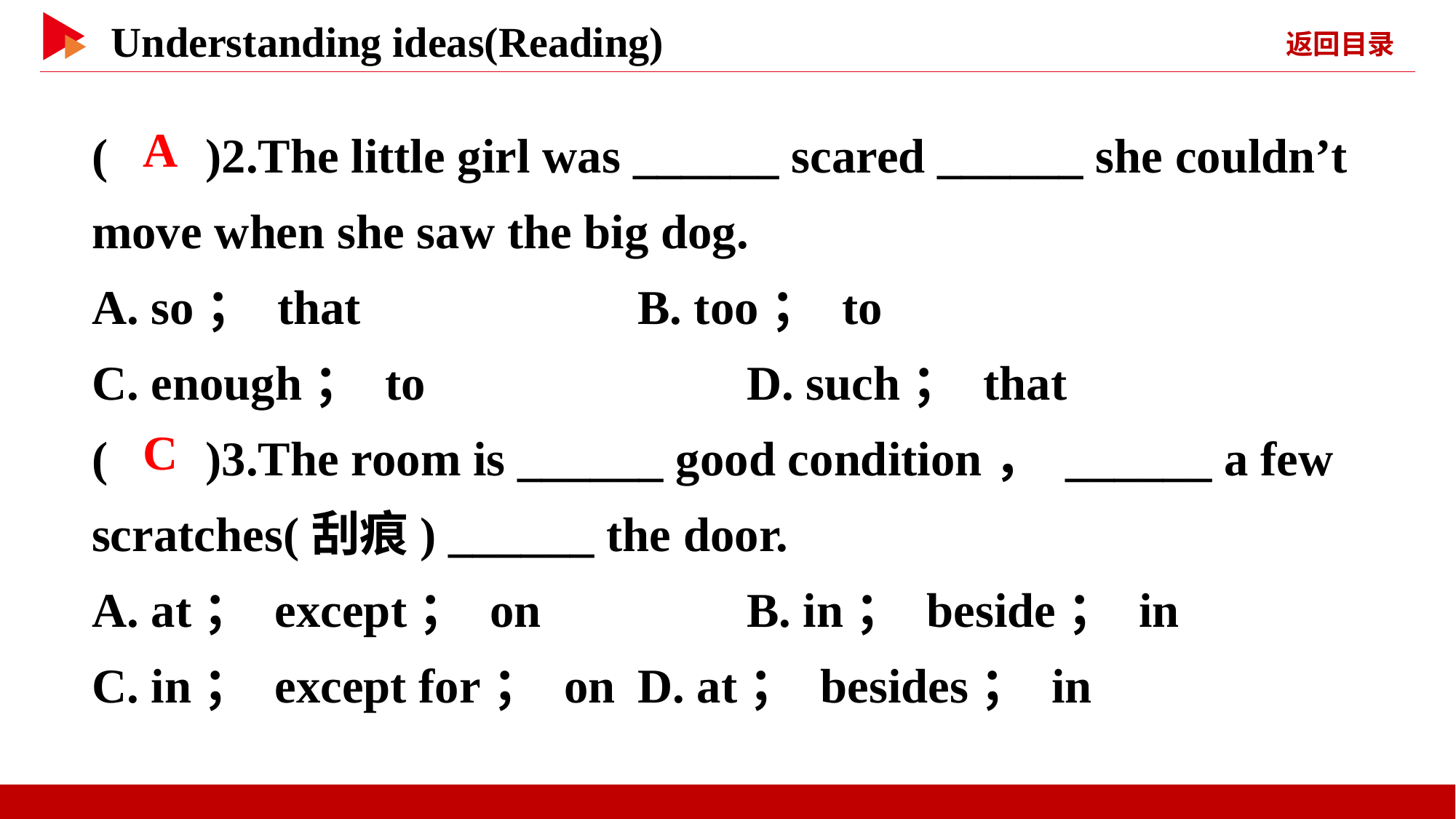

(        )2.The little girl was ______ scared ______ she couldn’t move when she saw the big dog.
A. so； that			B. too； to
C. enough； to			D. such； that
(        )3.The room is ______ good condition， ______ a few scratches(刮痕) ______ the door.
A. at； except； on		B. in； beside； in
C. in； except for； on	D. at； besides； in
   A
   C